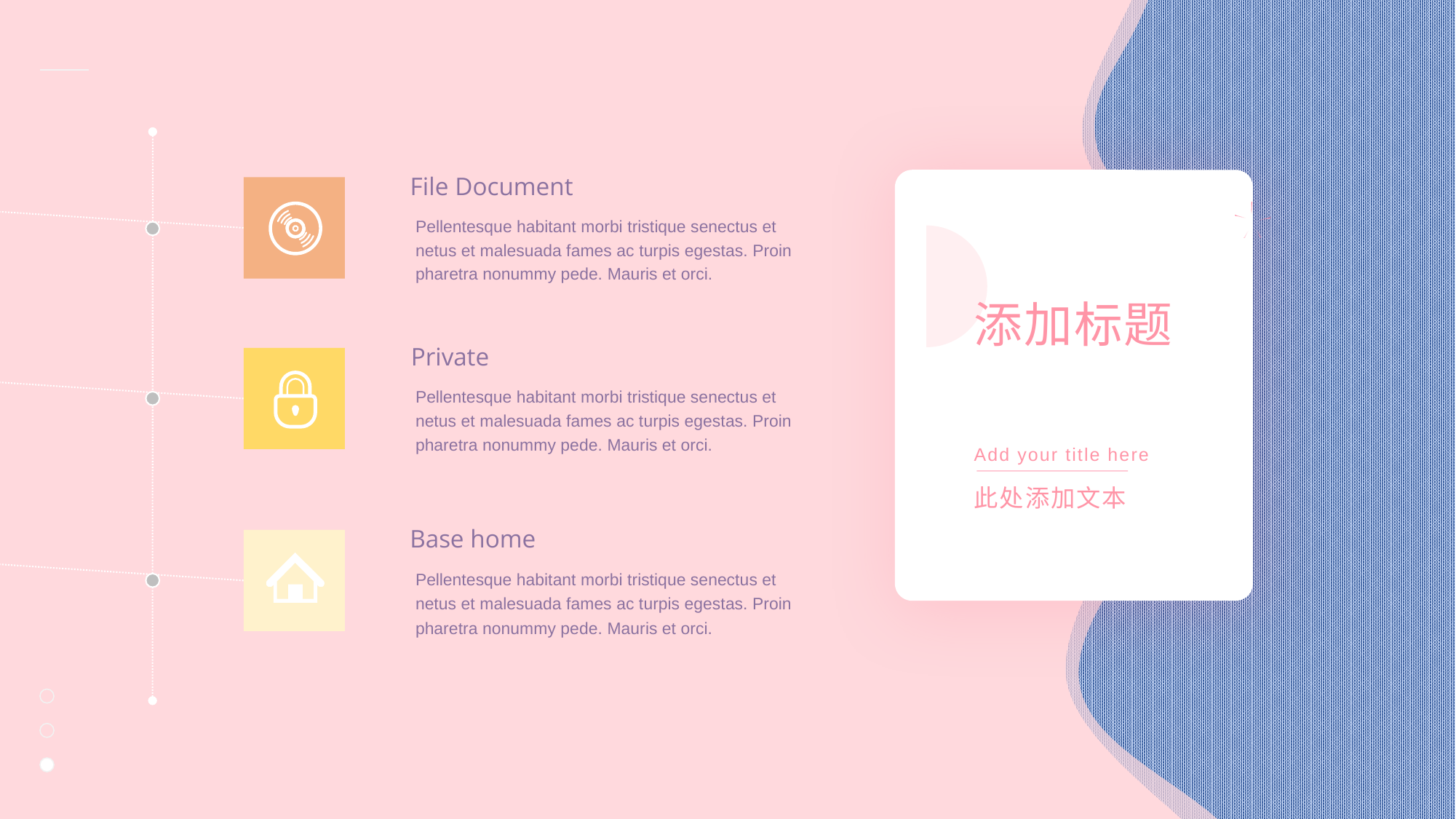

File Document

Pellentesque habitant morbi tristique senectus et netus et malesuada fames ac turpis egestas. Proin pharetra nonummy pede. Mauris et orci.

添加标题
Private

Pellentesque habitant morbi tristique senectus et netus et malesuada fames ac turpis egestas. Proin pharetra nonummy pede. Mauris et orci.

Add your title here
此处添加文本
Base home

Pellentesque habitant morbi tristique senectus et netus et malesuada fames ac turpis egestas. Proin pharetra nonummy pede. Mauris et orci.